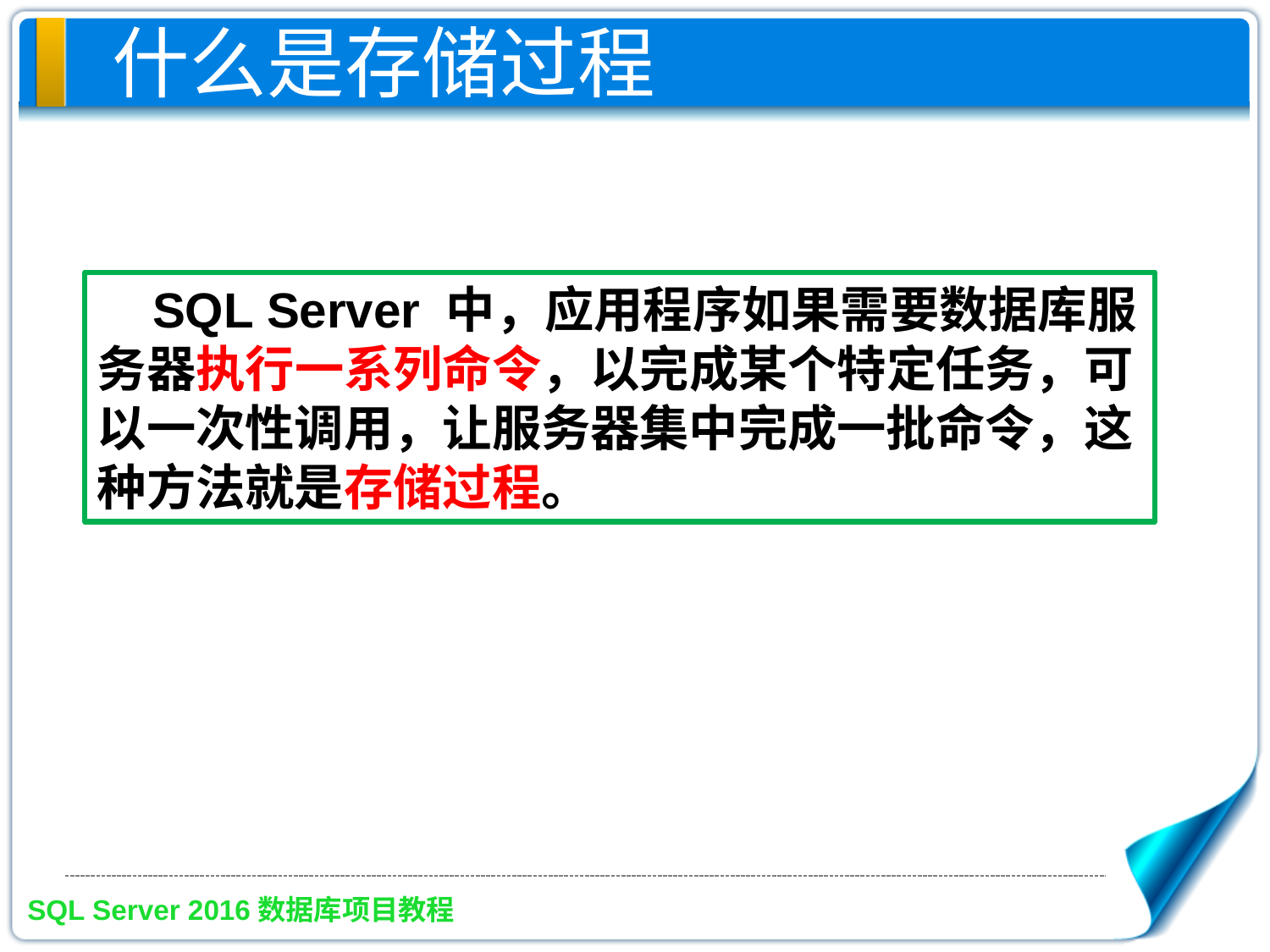

什么是存储过程

    SQL Server 中，应用程序如果需要数据库服务器执行一系列命令，以完成某个特定任务，可以一次性调用，让服务器集中完成一批命令，这种方法就是存储过程。